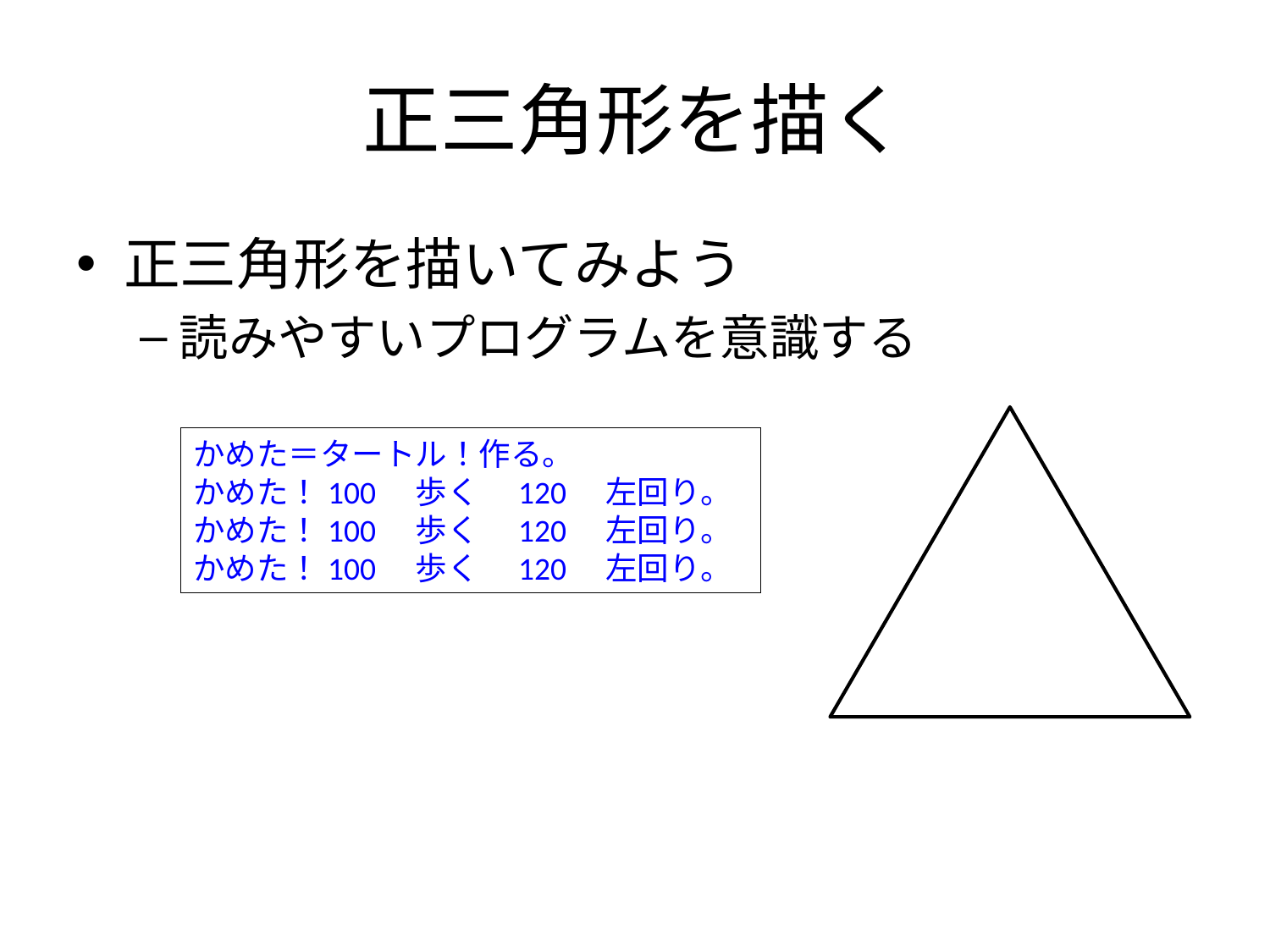

# 正三角形を描く
正三角形を描いてみよう
読みやすいプログラムを意識する

かめた＝タートル！作る。
かめた！100　歩く　120　左回り。
かめた！100　歩く　120　左回り。
かめた！100　歩く　120　左回り。